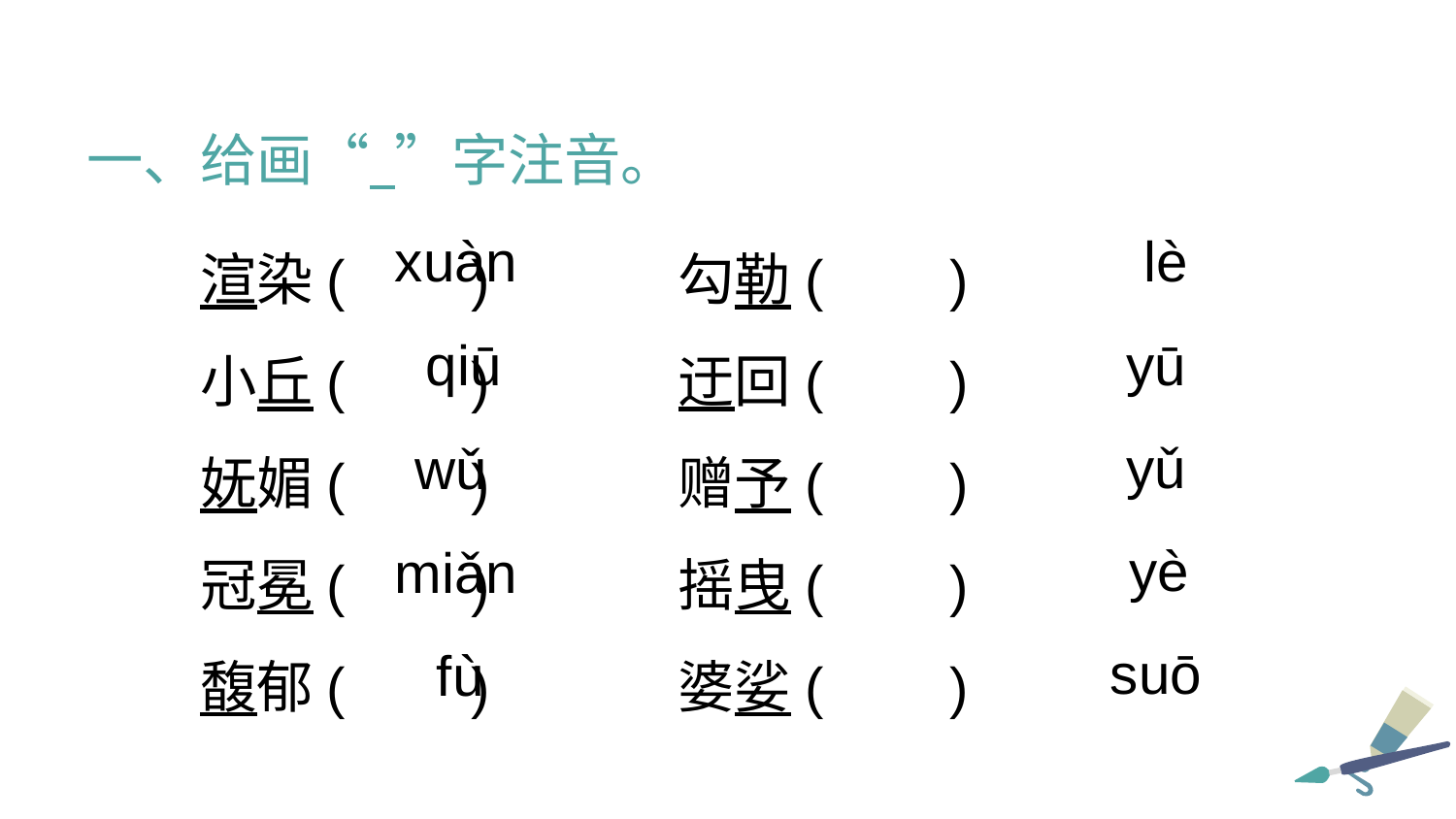

一、给画“  ”字注音。
渲染(        )           勾勒(        )
小丘(        )           迂回(        )
妩媚(        )           赠予(        )
冠冕(        )           摇曳(        )
馥郁(        )           婆娑(        )
xuàn
lè
yū
qiū
yǔ
wǔ
yè
miǎn
suō
fù